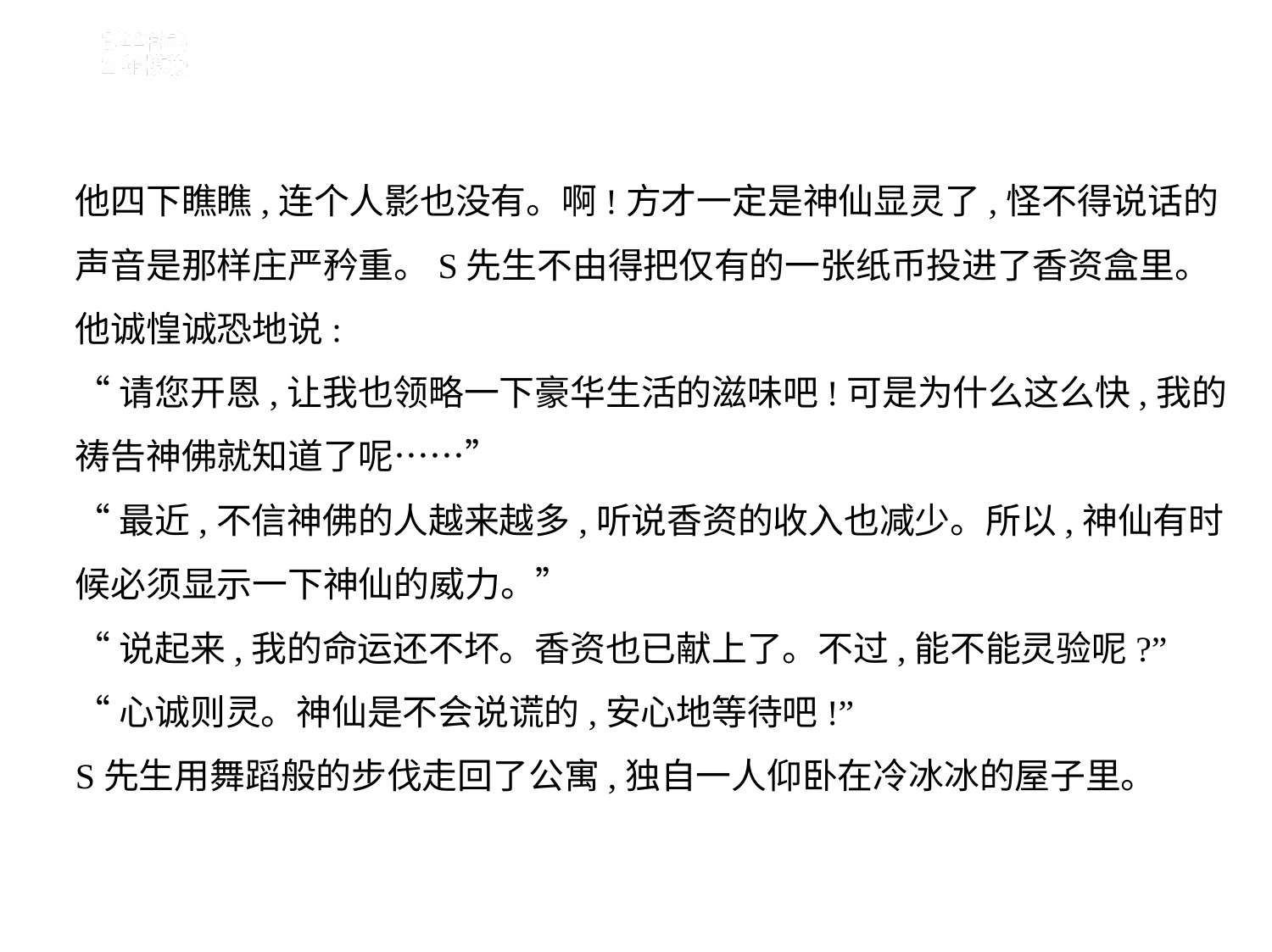

他四下瞧瞧,连个人影也没有。啊!方才一定是神仙显灵了,怪不得说话的
声音是那样庄严矜重。S先生不由得把仅有的一张纸币投进了香资盒里。
他诚惶诚恐地说:
“请您开恩,让我也领略一下豪华生活的滋味吧!可是为什么这么快,我的
祷告神佛就知道了呢……”
“最近,不信神佛的人越来越多,听说香资的收入也减少。所以,神仙有时
候必须显示一下神仙的威力。”
“说起来,我的命运还不坏。香资也已献上了。不过,能不能灵验呢?”
“心诚则灵。神仙是不会说谎的,安心地等待吧!”
S先生用舞蹈般的步伐走回了公寓,独自一人仰卧在冷冰冰的屋子里。